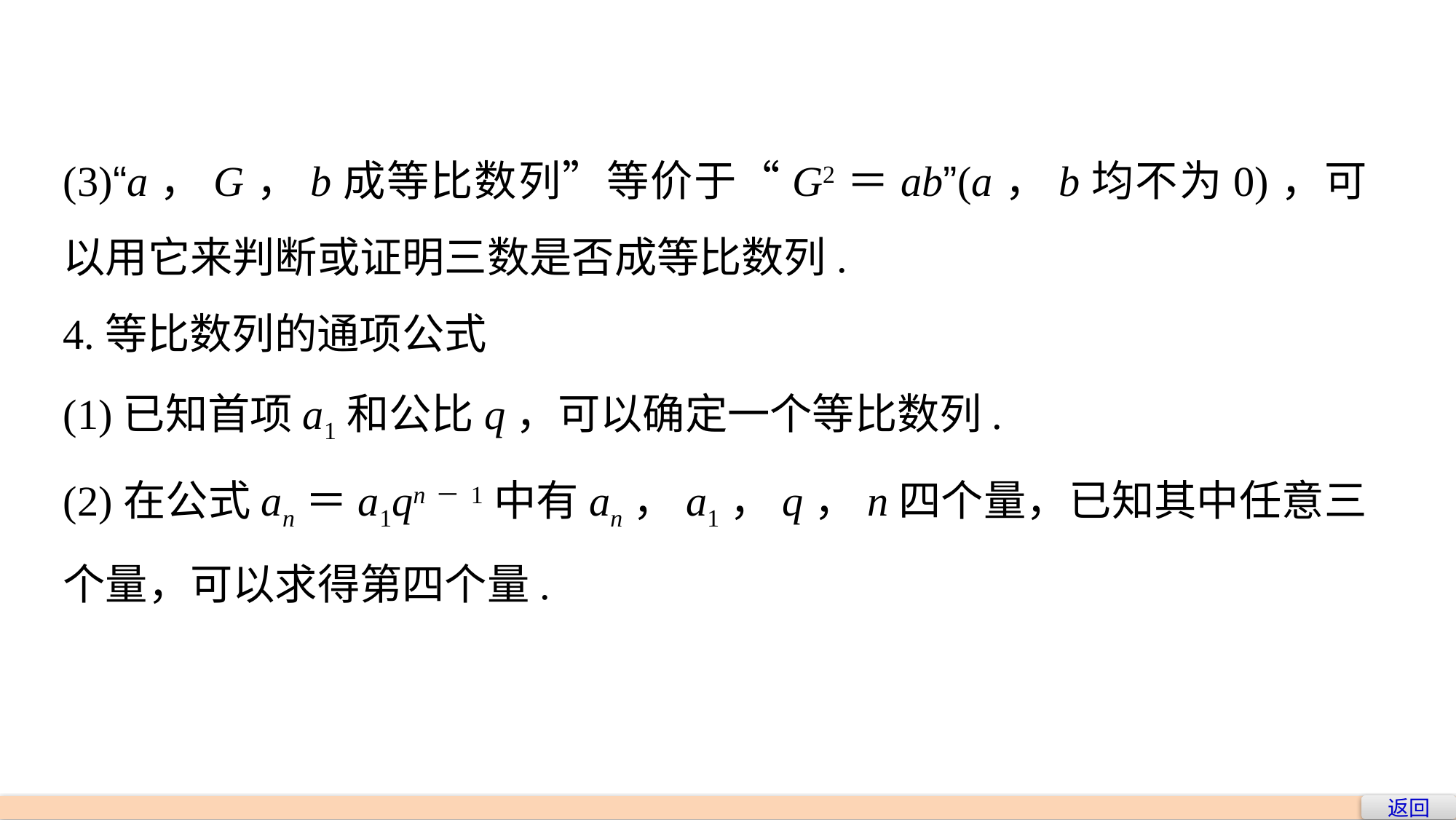

(3)“a，G，b成等比数列”等价于“G2＝ab”(a，b均不为0)，可以用它来判断或证明三数是否成等比数列.
4.等比数列的通项公式
(1)已知首项a1和公比q，可以确定一个等比数列.
(2)在公式an＝a1qn－1中有an，a1，q，n四个量，已知其中任意三个量，可以求得第四个量.
返回